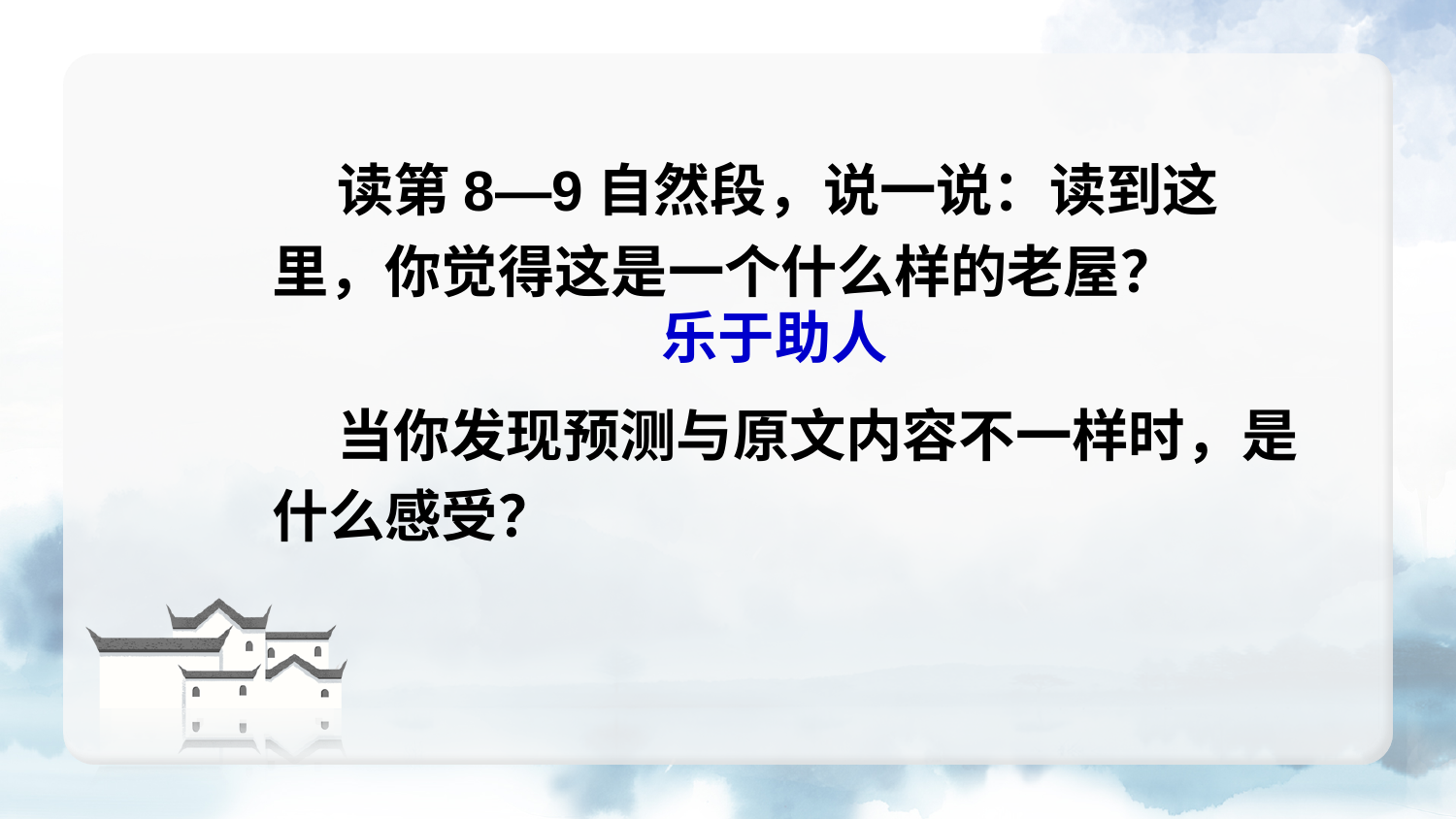

读第8—9自然段，说一说：读到这里，你觉得这是一个什么样的老屋？

    当你发现预测与原文内容不一样时，是什么感受？
乐于助人